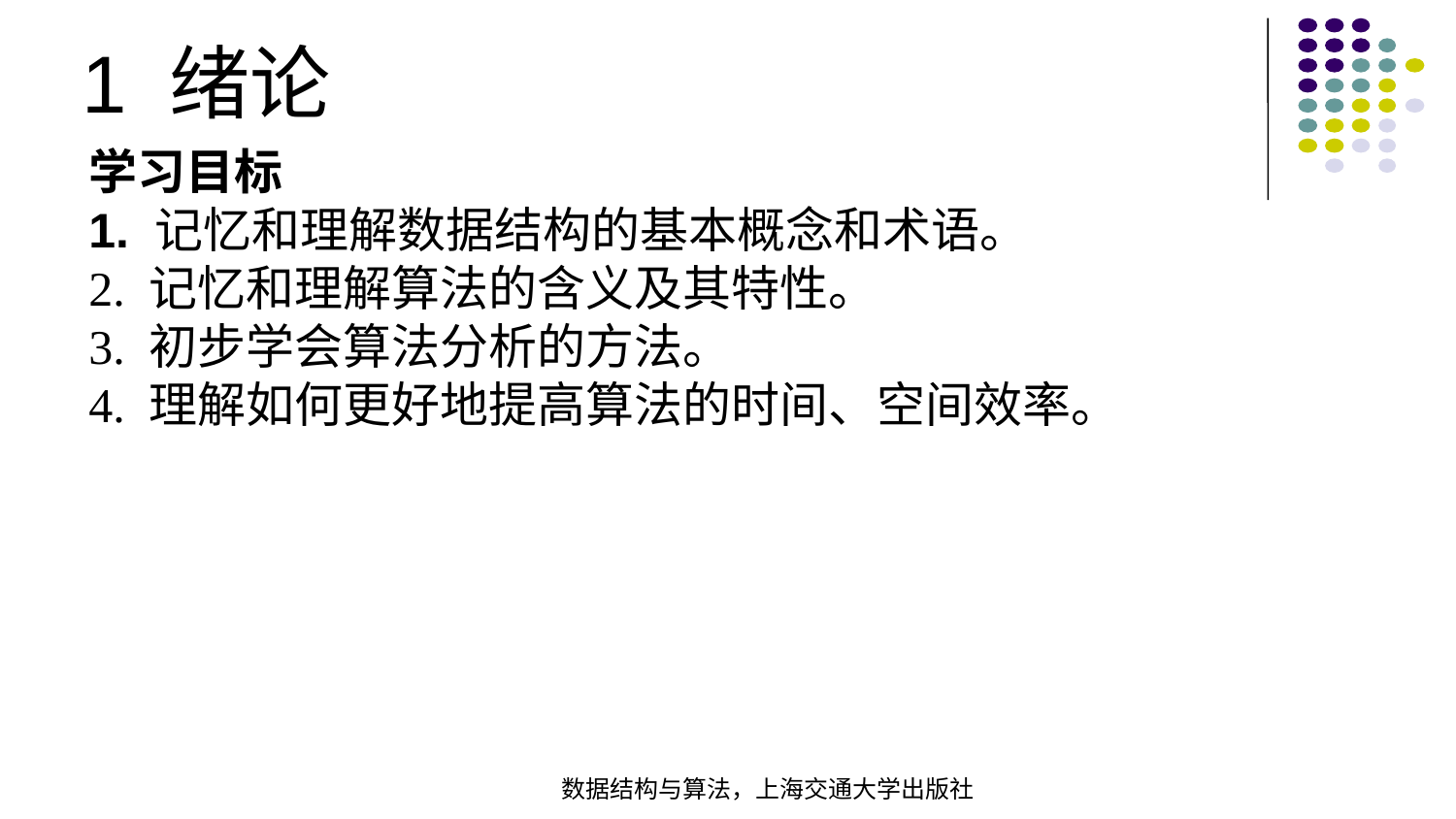

1 绪论
学习目标1. 记忆和理解数据结构的基本概念和术语。2. 记忆和理解算法的含义及其特性。3. 初步学会算法分析的方法。4. 理解如何更好地提高算法的时间、空间效率。